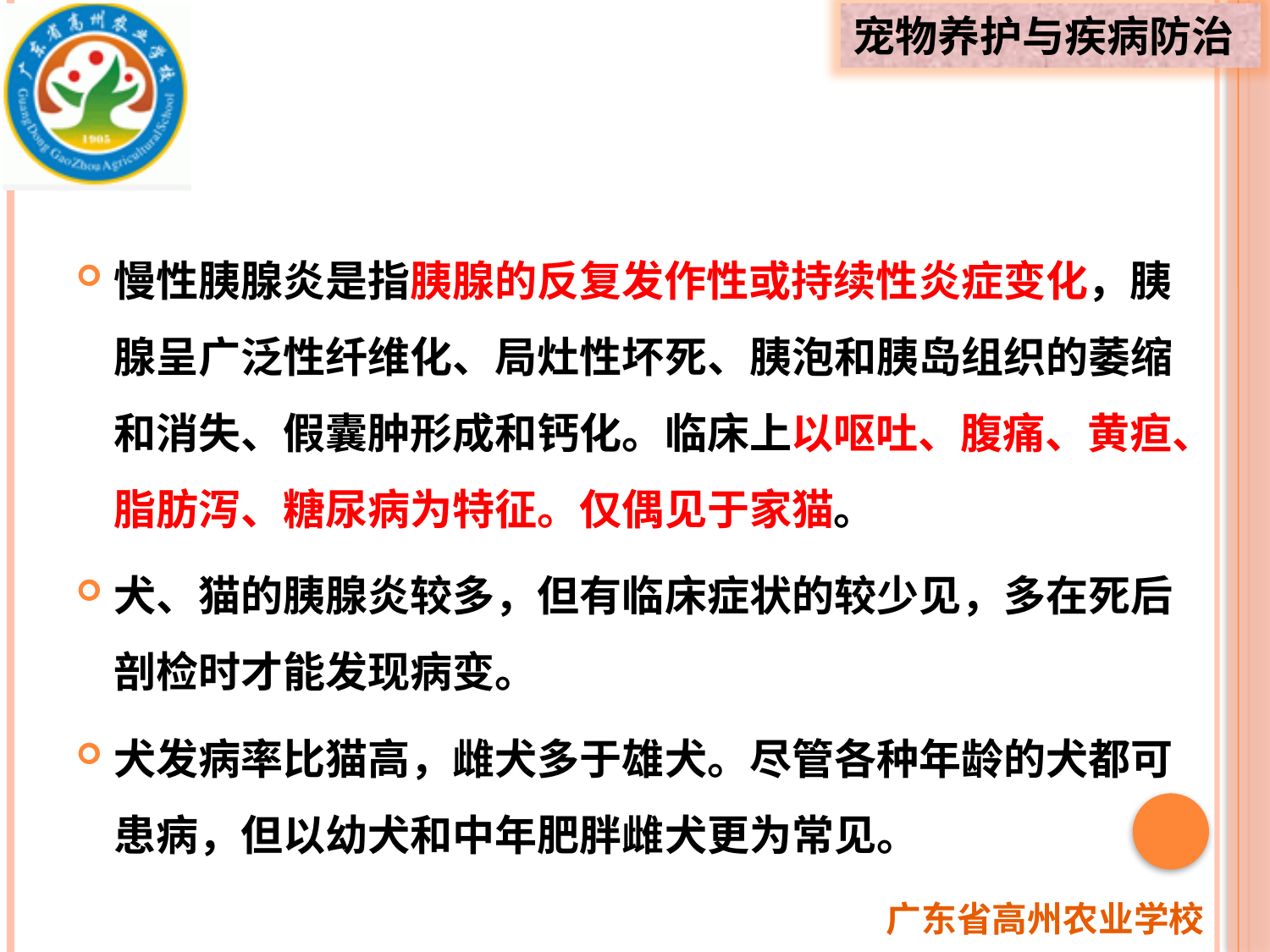

慢性胰腺炎是指胰腺的反复发作性或持续性炎症变化，胰腺呈广泛性纤维化、局灶性坏死、胰泡和胰岛组织的萎缩和消失、假囊肿形成和钙化。临床上以呕吐、腹痛、黄疸、脂肪泻、糖尿病为特征。仅偶见于家猫。
犬、猫的胰腺炎较多，但有临床症状的较少见，多在死后剖检时才能发现病变。
犬发病率比猫高，雌犬多于雄犬。尽管各种年龄的犬都可患病，但以幼犬和中年肥胖雌犬更为常见。